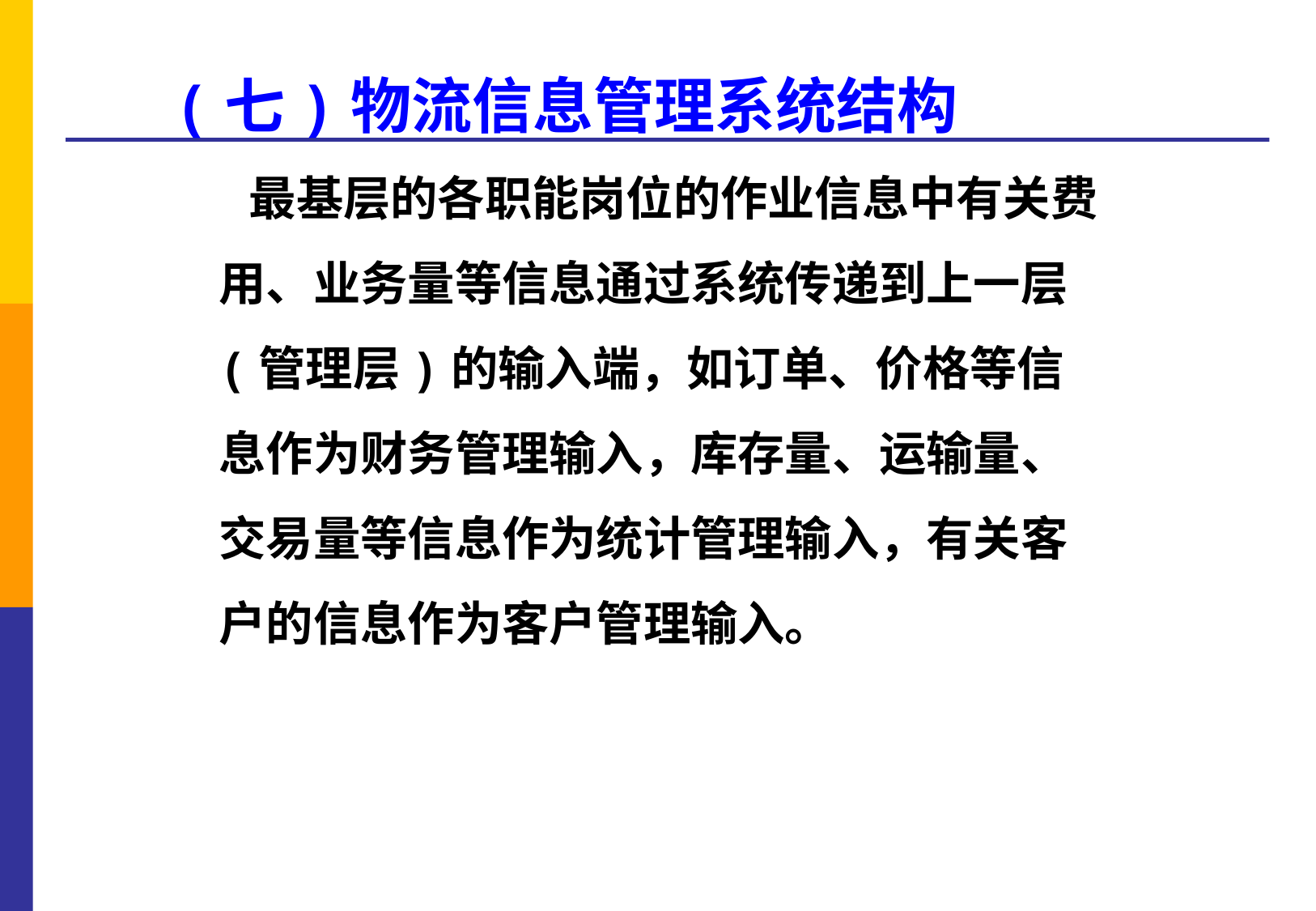

(七)物流信息管理系统结构
      最基层的各职能岗位的作业信息中有关费用、业务量等信息通过系统传递到上一层(管理层)的输入端，如订单、价格等信息作为财务管理输入，库存量、运输量、交易量等信息作为统计管理输入，有关客户的信息作为客户管理输入。